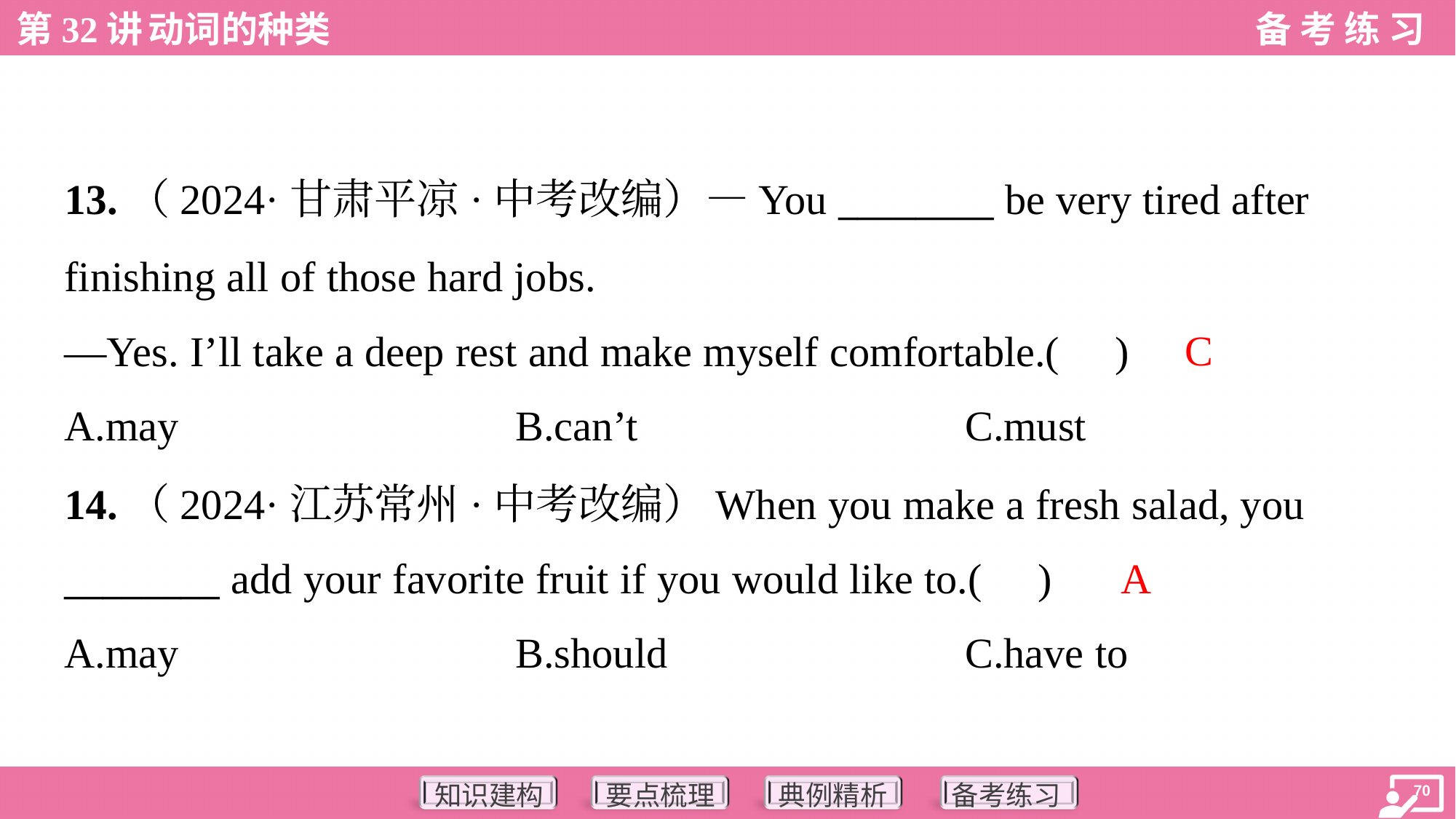

13.（2024·甘肃平凉·中考改编）—You ________ be very tired after
finishing all of those hard jobs.
—Yes. I’ll take a deep rest and make myself comfortable.(     )
C
A.may	B.can’t	C.must
14.（2024·江苏常州·中考改编）When you make a fresh salad, you
________ add your favorite fruit if you would like to.(     )
A
A.may	B.should	C.have to